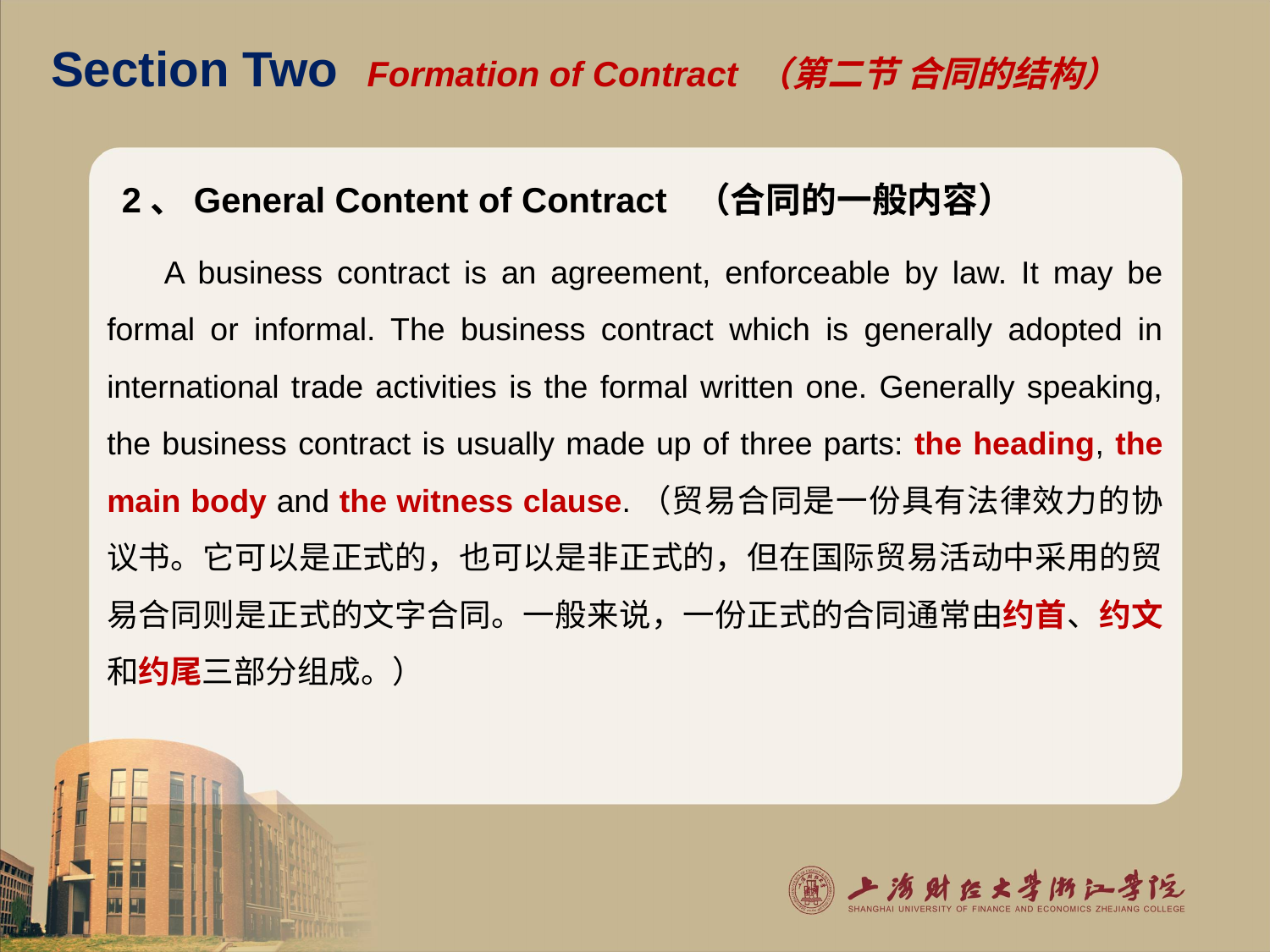

# Section Two   Formation of Contract （第二节 合同的结构）
2、General Content of Contract  （合同的一般内容）
    A business contract is an agreement, enforceable by law. It may be formal or informal. The business contract which is generally adopted in international trade activities is the formal written one. Generally speaking, the business contract is usually made up of three parts: the heading, the main body and the witness clause.（贸易合同是一份具有法律效力的协议书。它可以是正式的，也可以是非正式的，但在国际贸易活动中采用的贸易合同则是正式的文字合同。一般来说，一份正式的合同通常由约首、约文和约尾三部分组成。）